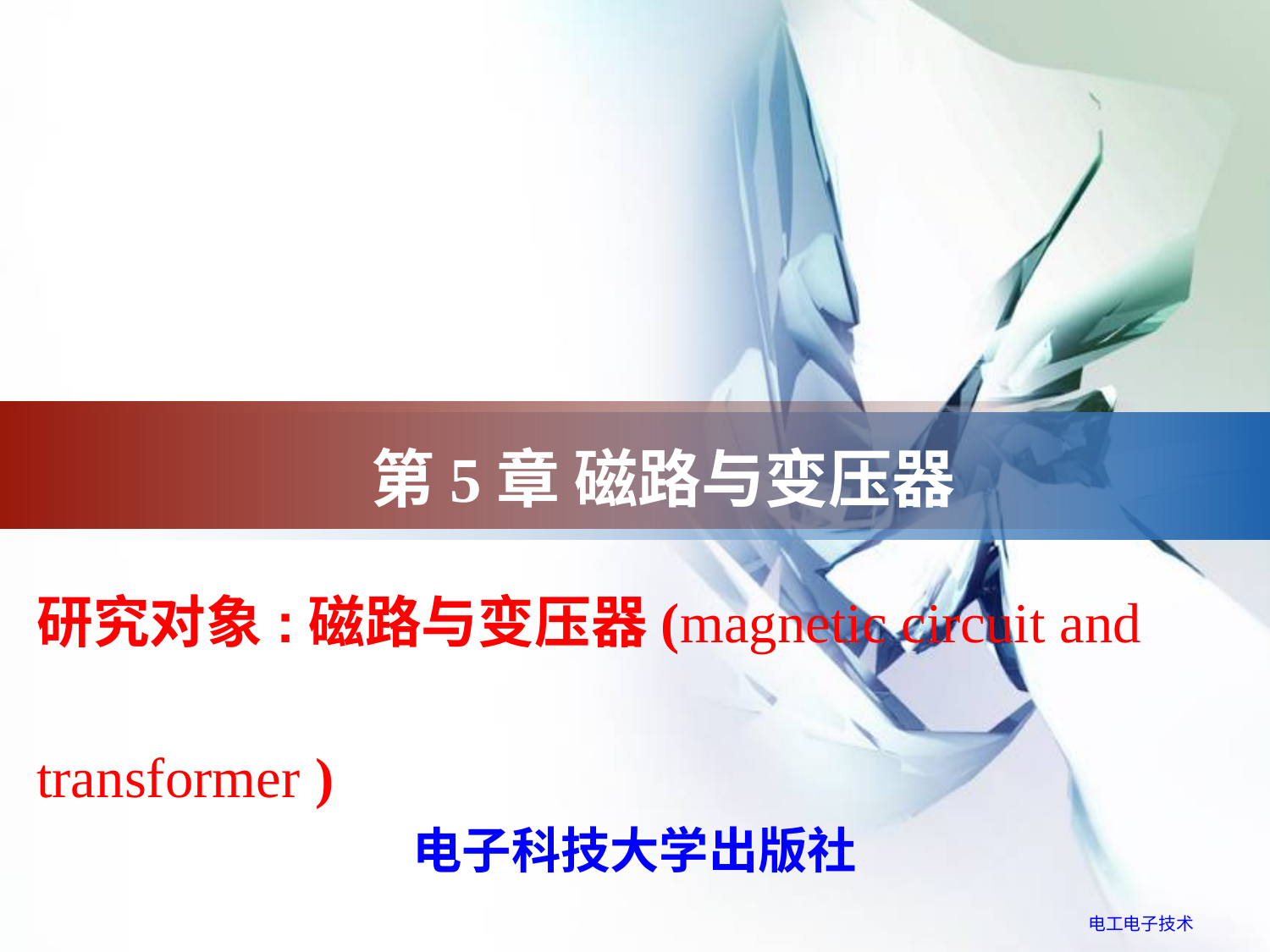

# 第5章 磁路与变压器
研究对象:磁路与变压器(magnetic circuit and  transformer )
电子科技大学出版社

电工电子技术